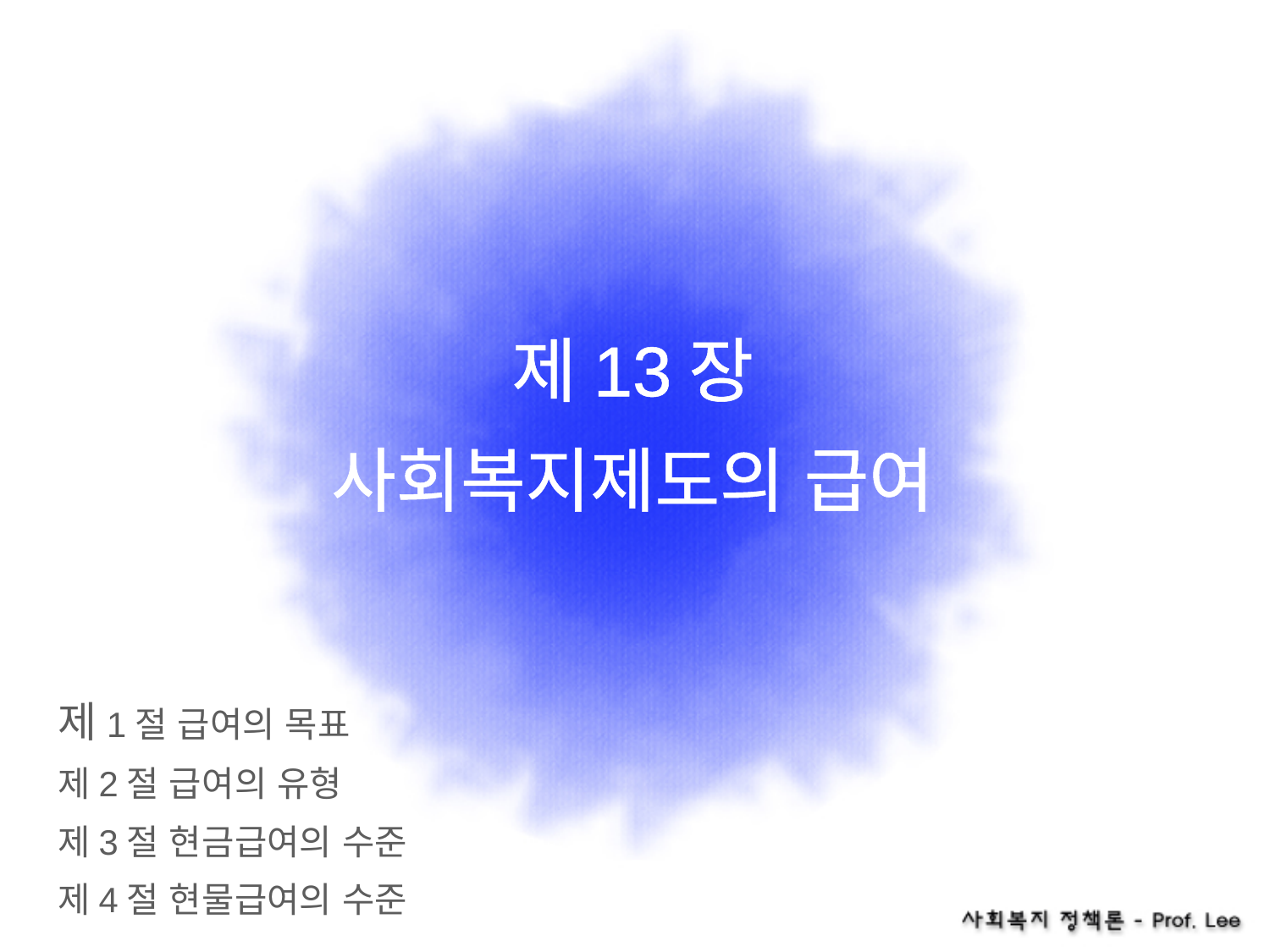

# 제13장 사회복지제도의 급여
제1절 급여의 목표
제2절 급여의 유형
제3절 현금급여의 수준
제4절 현물급여의 수준